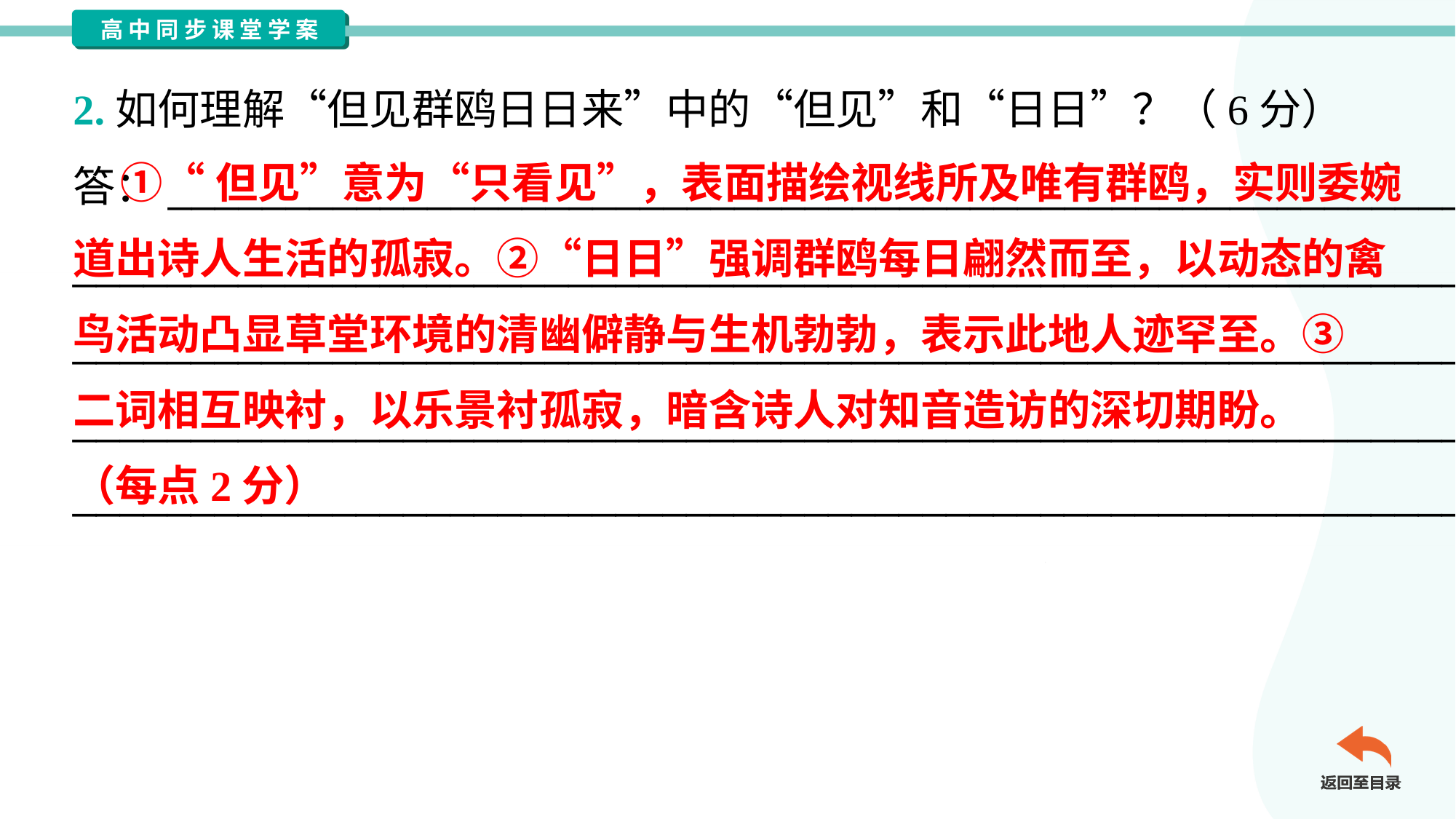

2.如何理解“但见群鸥日日来”中的“但见”和“日日”？（6分）
答：_________________________________________________________
_____________________________________________________________
_____________________________________________________________
_____________________________________________________________
_____________________________________________________________
     ①“但见”意为“只看见”，表面描绘视线所及唯有群鸥，实则委婉
道出诗人生活的孤寂。②“日日”强调群鸥每日翩然而至，以动态的禽
鸟活动凸显草堂环境的清幽僻静与生机勃勃，表示此地人迹罕至。③
二词相互映衬，以乐景衬孤寂，暗含诗人对知音造访的深切期盼。
（每点2分）